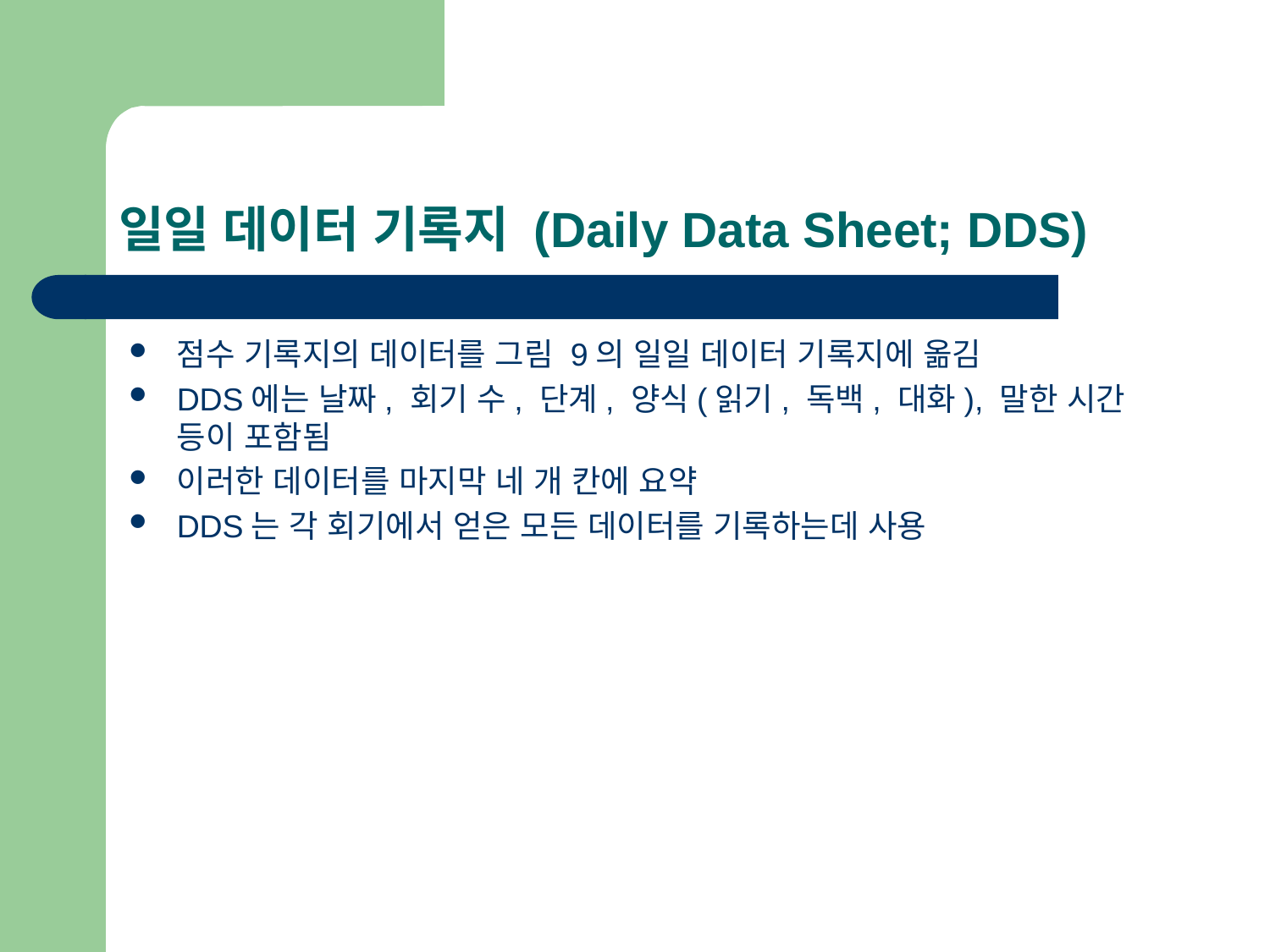

# 일일 데이터 기록지 (Daily Data Sheet; DDS)
점수 기록지의 데이터를 그림 9의 일일 데이터 기록지에 옮김
DDS에는 날짜, 회기 수, 단계, 양식(읽기, 독백, 대화), 말한 시간 등이 포함됨
이러한 데이터를 마지막 네 개 칸에 요약
DDS는 각 회기에서 얻은 모든 데이터를 기록하는데 사용